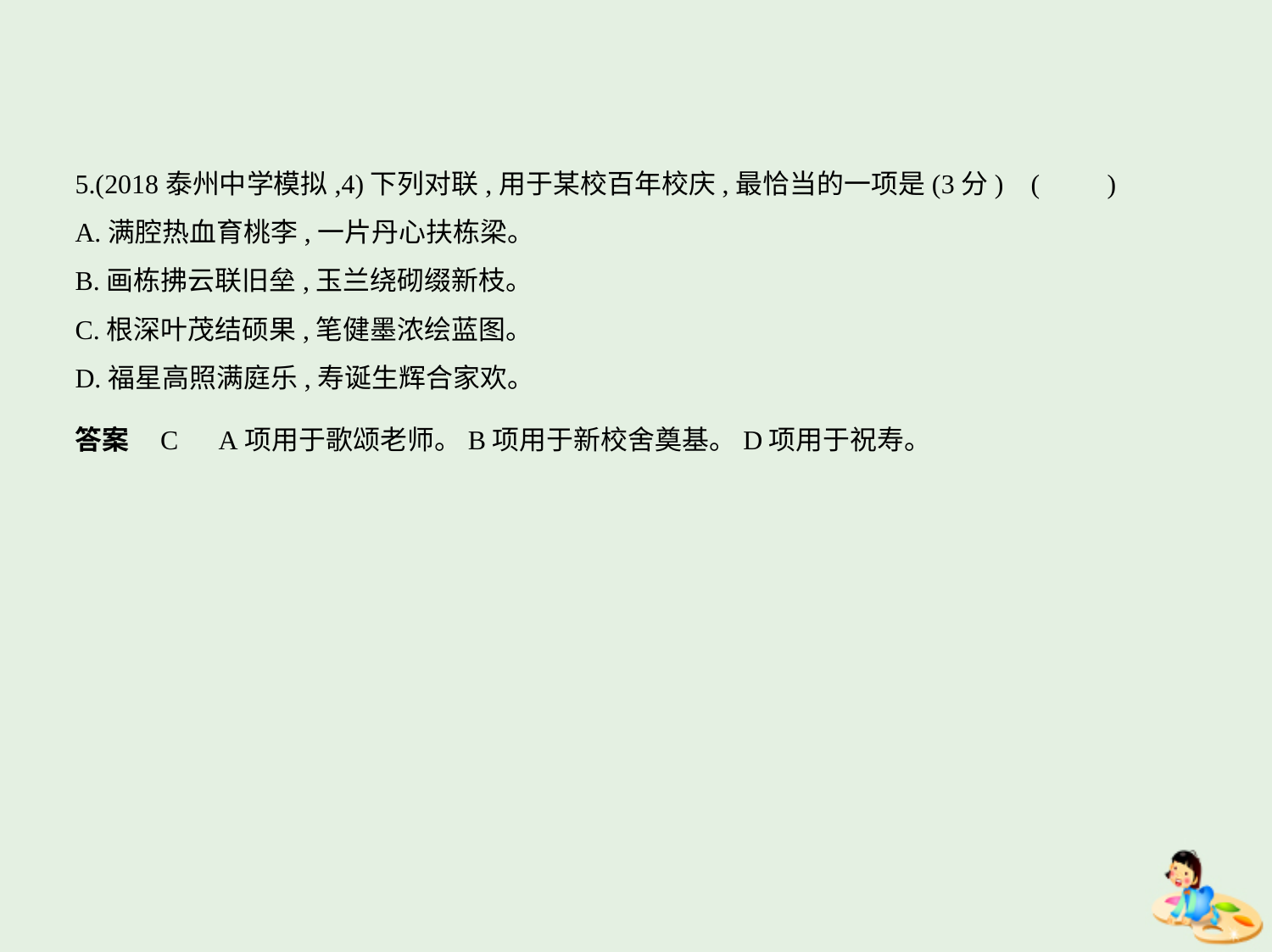

5.(2018泰州中学模拟,4)下列对联,用于某校百年校庆,最恰当的一项是(3分) (　　)
A.满腔热血育桃李,一片丹心扶栋梁。
B.画栋拂云联旧垒,玉兰绕砌缀新枝。
C.根深叶茂结硕果,笔健墨浓绘蓝图。
D.福星高照满庭乐,寿诞生辉合家欢。
答案    C　A项用于歌颂老师。B项用于新校舍奠基。D项用于祝寿。